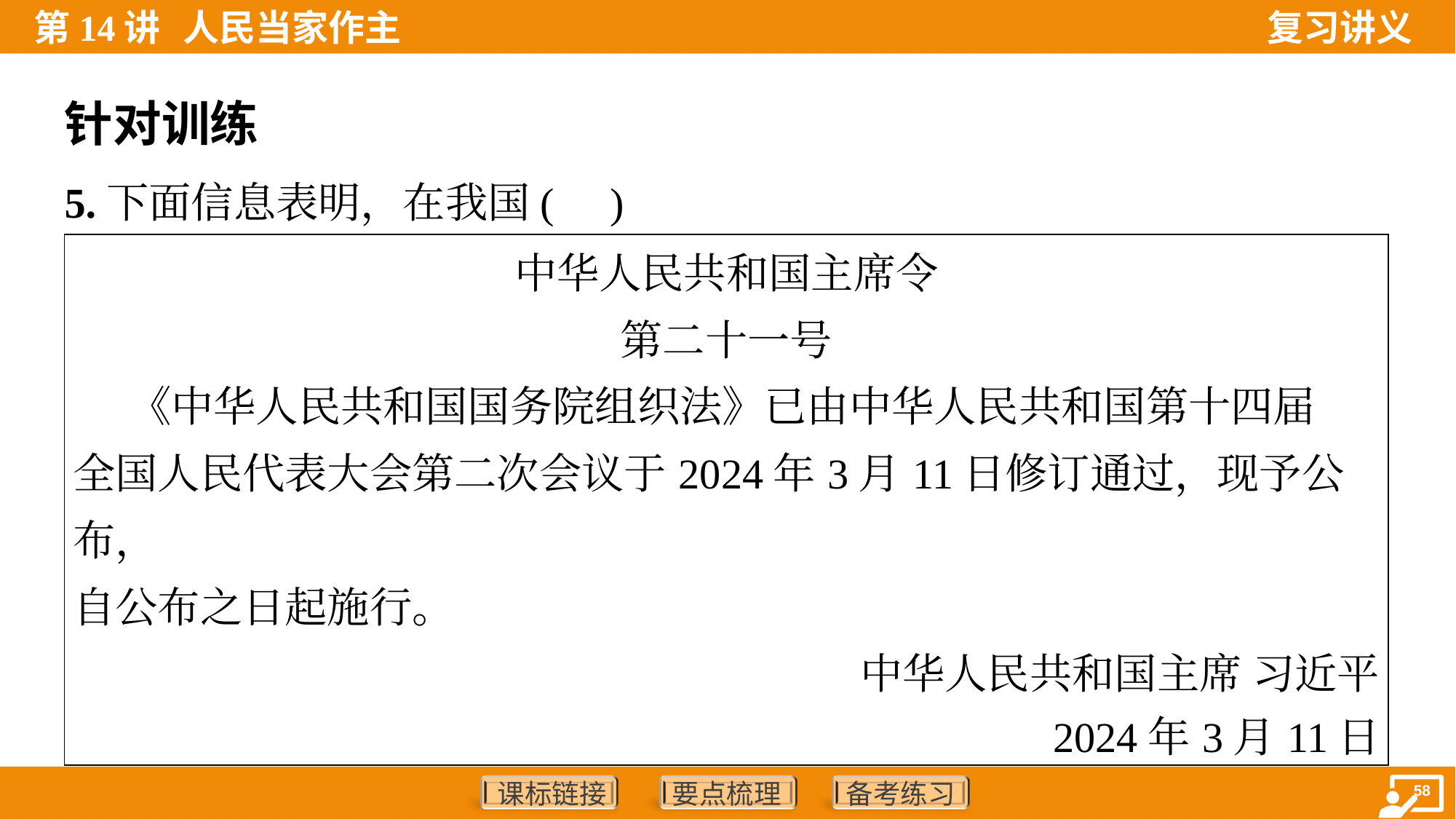

针对训练
5.下面信息表明，在我国(     )
| 中华人民共和国主席令 第二十一号 《中华人民共和国国务院组织法》已由中华人民共和国第十四届 全国人民代表大会第二次会议于2024年3月11日修订通过，现予公布， 自公布之日起施行。 中华人民共和国主席 习近平 2024年3月11日 |
| --- |